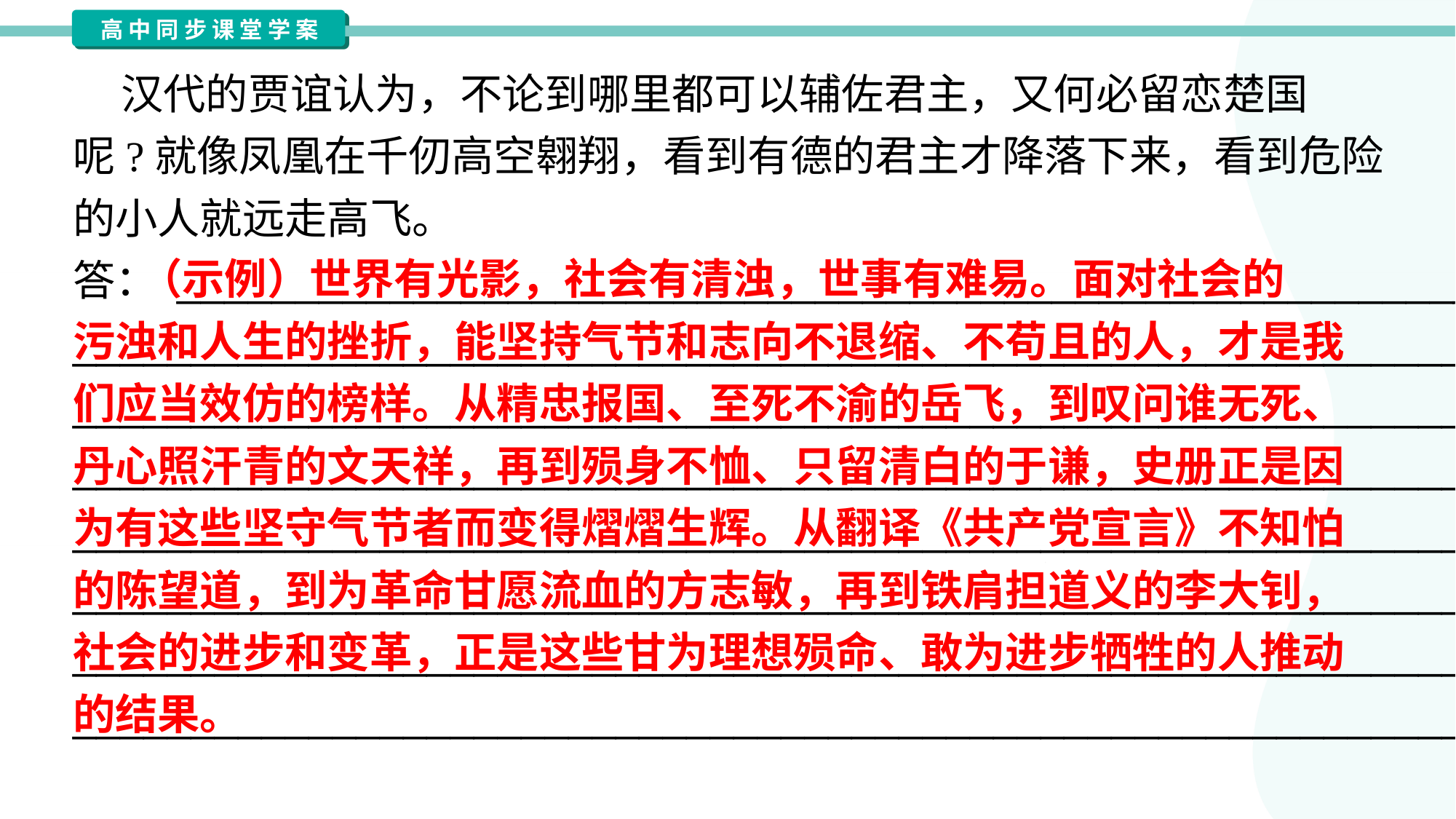

汉代的贾谊认为，不论到哪里都可以辅佐君主，又何必留恋楚国
呢?就像凤凰在千仞高空翱翔，看到有德的君主才降落下来，看到危险
的小人就远走高飞。
答： ________________________________________________________
_____________________________________________________________
_____________________________________________________________
_____________________________________________________________
_____________________________________________________________
_____________________________________________________________
_____________________________________________________________
_____________________________________________________________
      （示例）世界有光影，社会有清浊，世事有难易。面对社会的
污浊和人生的挫折，能坚持气节和志向不退缩、不苟且的人，才是我
们应当效仿的榜样。从精忠报国、至死不渝的岳飞，到叹问谁无死、
丹心照汗青的文天祥，再到殒身不恤、只留清白的于谦，史册正是因
为有这些坚守气节者而变得熠熠生辉。从翻译《共产党宣言》不知怕
的陈望道，到为革命甘愿流血的方志敏，再到铁肩担道义的李大钊，
社会的进步和变革，正是这些甘为理想殒命、敢为进步牺牲的人推动
的结果。